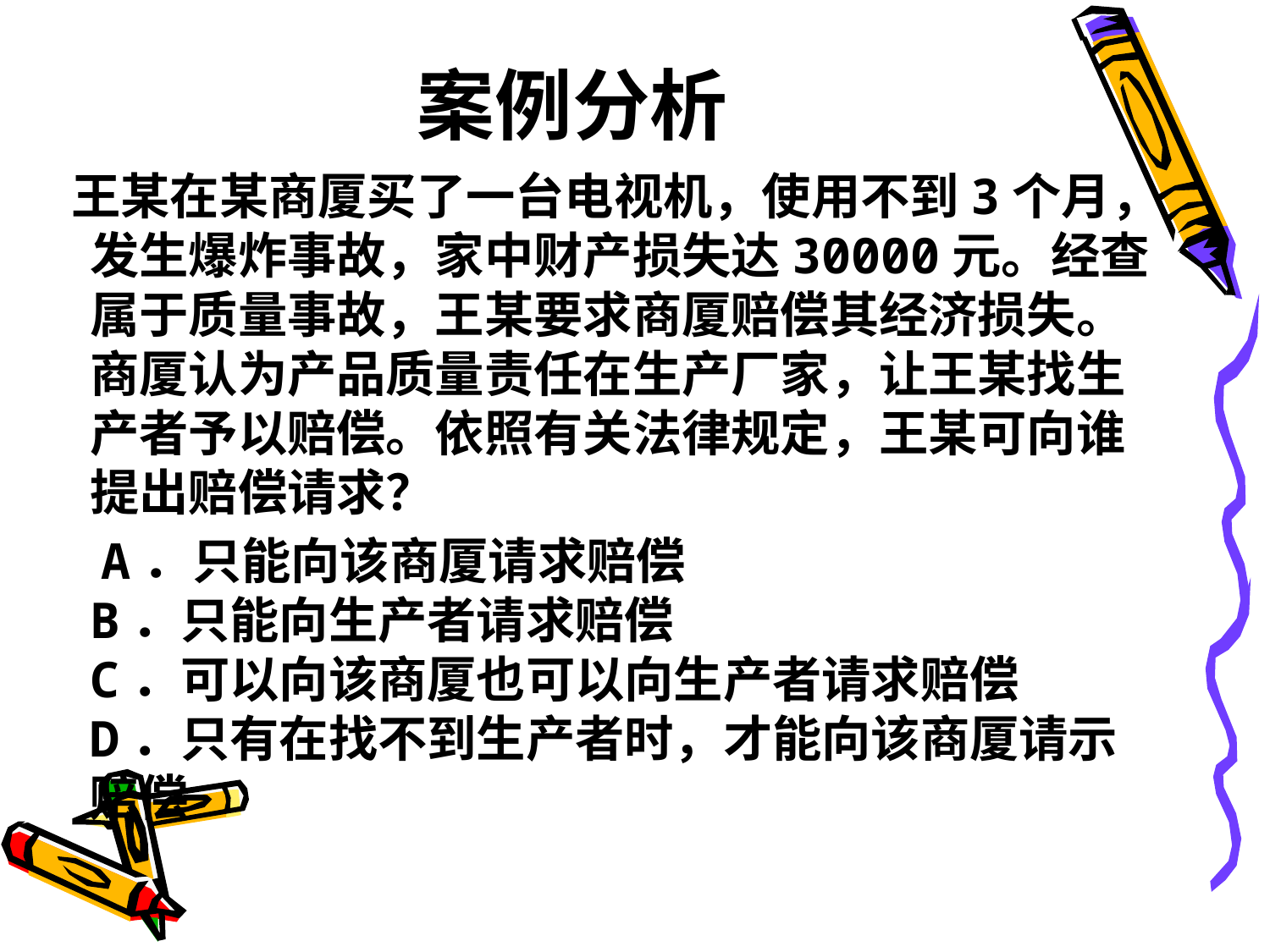

# 案例分析
  王某在某商厦买了一台电视机，使用不到3个月，发生爆炸事故，家中财产损失达30000元。经查属于质量事故，王某要求商厦赔偿其经济损失。商厦认为产品质量责任在生产厂家，让王某找生产者予以赔偿。依照有关法律规定，王某可向谁提出赔偿请求？
  A．只能向该商厦请求赔偿
B．只能向生产者请求赔偿
C．可以向该商厦也可以向生产者请求赔偿
D．只有在找不到生产者时，才能向该商厦请示赔偿